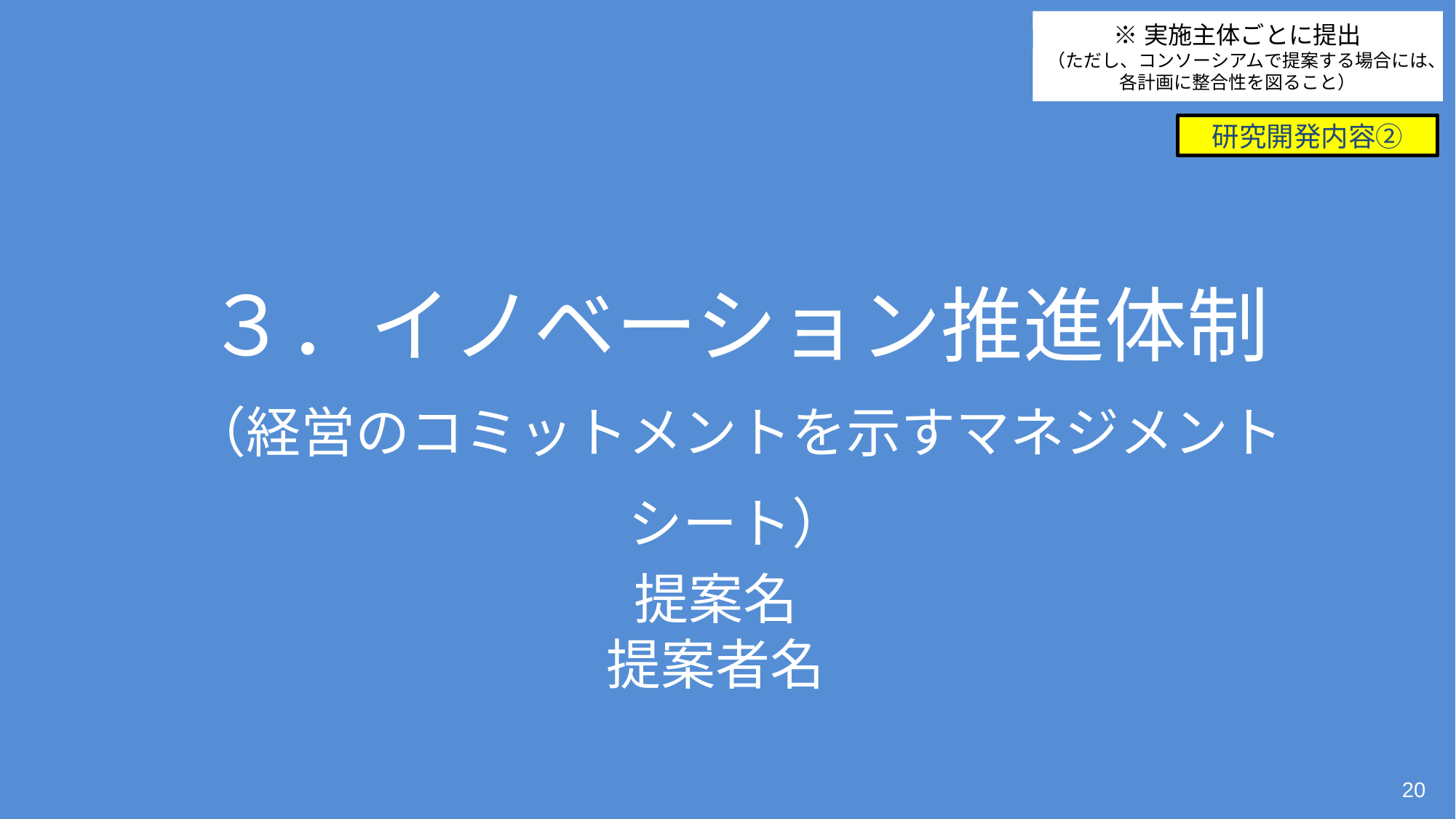

※実施主体ごとに提出
（ただし、コンソーシアムで提案する場合には、
各計画に整合性を図ること）
研究開発内容②
３．イノベーション推進体制
（経営のコミットメントを示すマネジメントシート）
提案名
提案者名